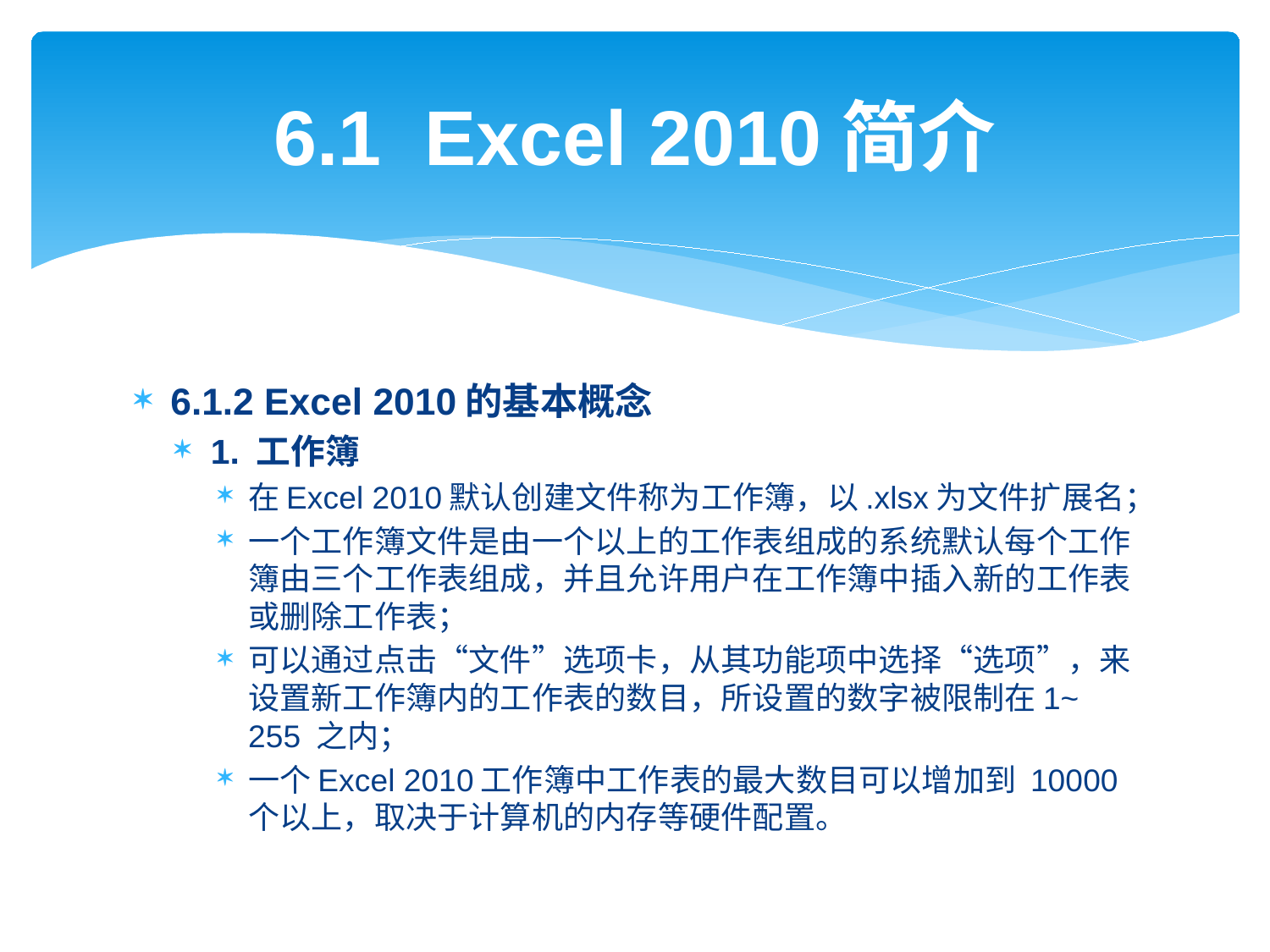

# 6.1  Excel 2010简介
6.1.2 Excel 2010的基本概念
1. 工作簿
在Excel 2010默认创建文件称为工作簿，以.xlsx为文件扩展名；
一个工作簿文件是由一个以上的工作表组成的系统默认每个工作簿由三个工作表组成，并且允许用户在工作簿中插入新的工作表或删除工作表；
可以通过点击“文件”选项卡，从其功能项中选择“选项”，来设置新工作簿内的工作表的数目，所设置的数字被限制在1~ 255 之内；
一个Excel 2010工作簿中工作表的最大数目可以增加到 10000 个以上，取决于计算机的内存等硬件配置。